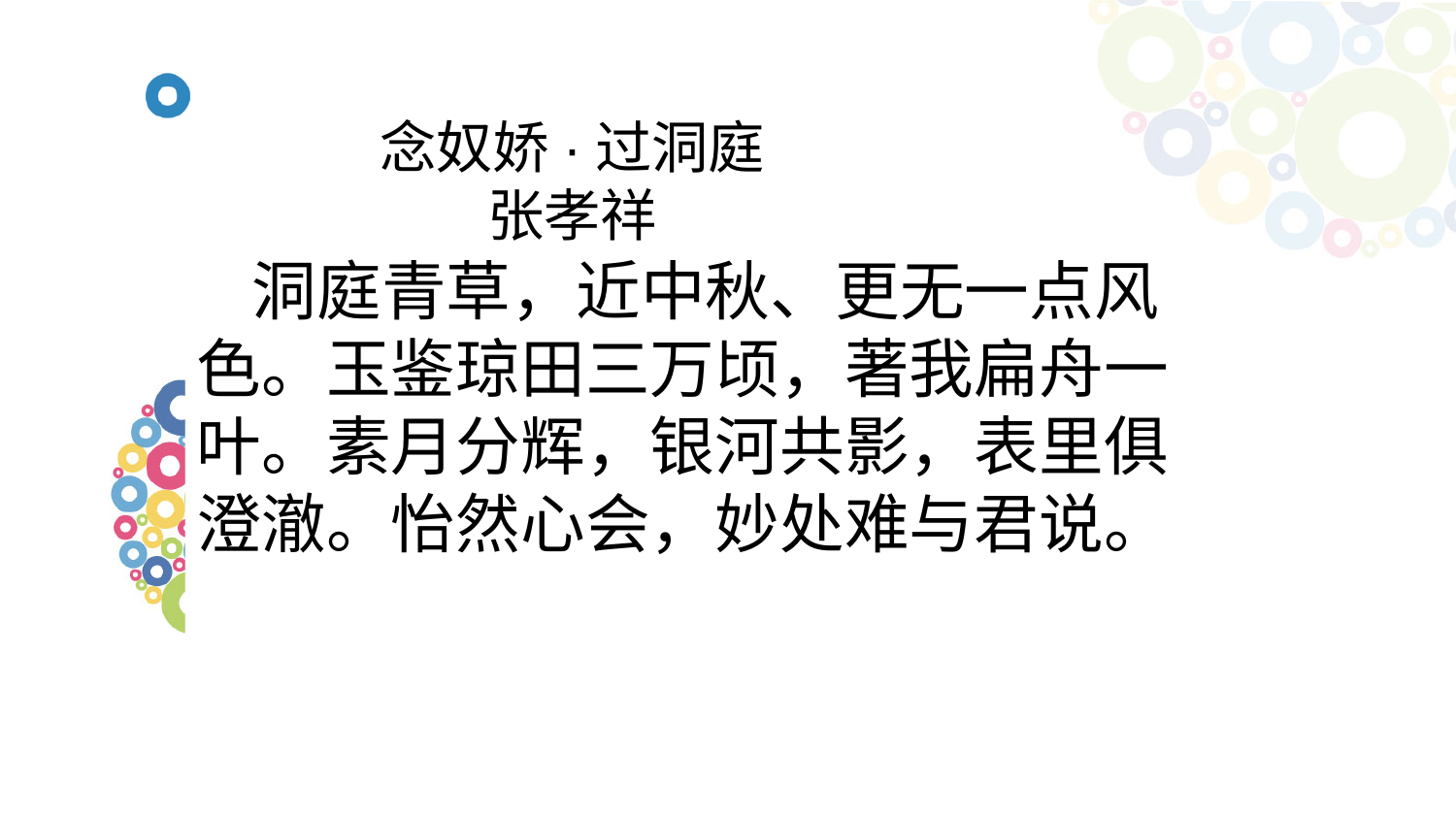

# 念奴娇·过洞庭 张孝祥
    洞庭青草，近中秋、更无一点风色。玉鉴琼田三万顷，著我扁舟一叶。素月分辉，银河共影，表里俱澄澈。怡然心会，妙处难与君说。